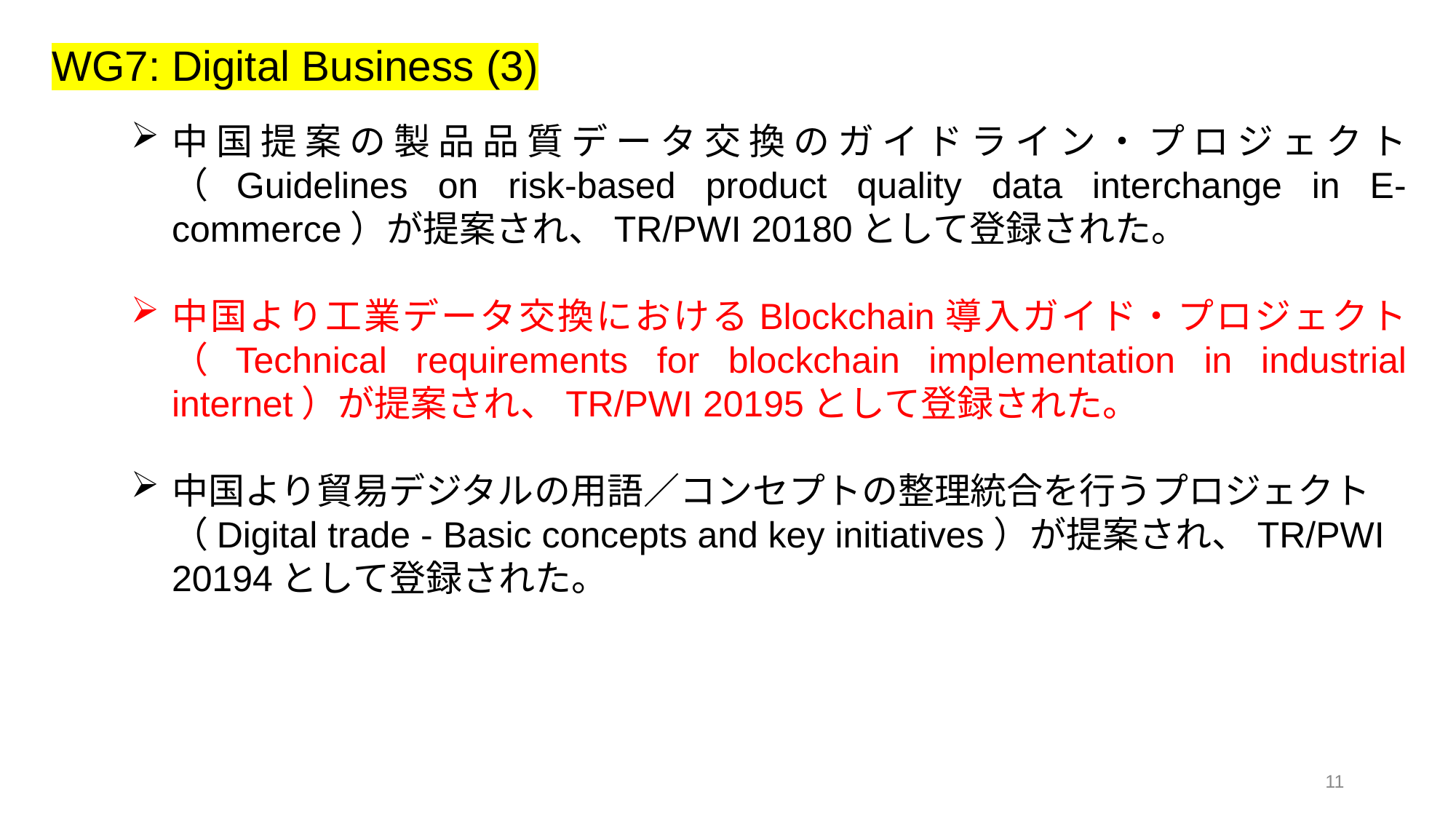

WG7: Digital Business (3)
中国提案の製品品質データ交換のガイドライン・プロジェクト（Guidelines on risk-based product quality data interchange in E-commerce）が提案され、TR/PWI 20180として登録された。

中国より工業データ交換におけるBlockchain導入ガイド・プロジェクト（Technical requirements for blockchain implementation in industrial internet）が提案され、TR/PWI 20195として登録された。

中国より貿易デジタルの用語／コンセプトの整理統合を行うプロジェクト（Digital trade - Basic concepts and key initiatives）が提案され、TR/PWI 20194として登録された。
11